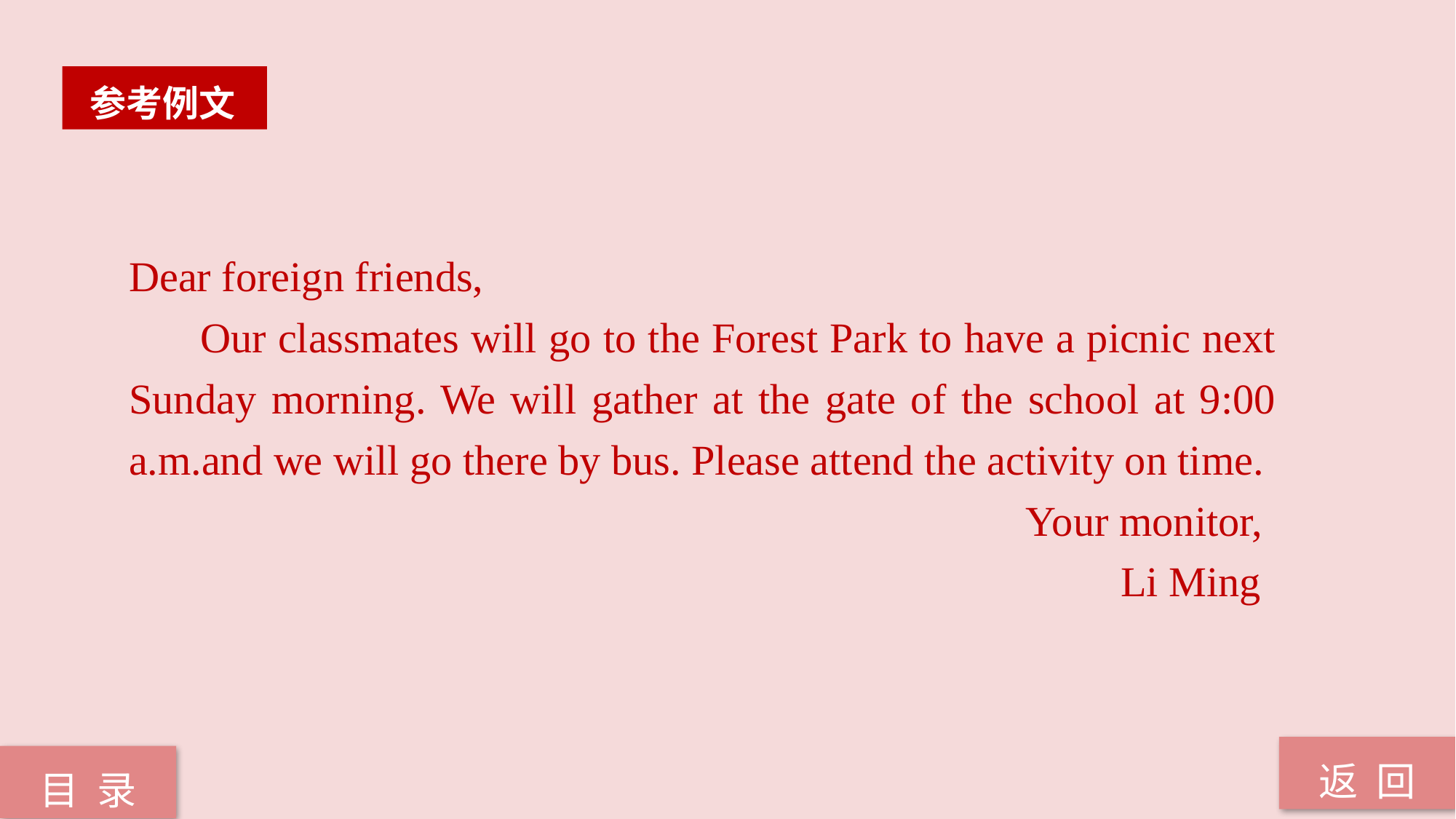

参考例文
Dear foreign friends,
      Our classmates will go to the Forest Park to have a picnic next Sunday morning. We will gather at the gate of the school at 9:00 a.m.and we will go there by bus. Please attend the activity on time.
                                                                                     Your monitor,
                                                                                              Li Ming
返  回